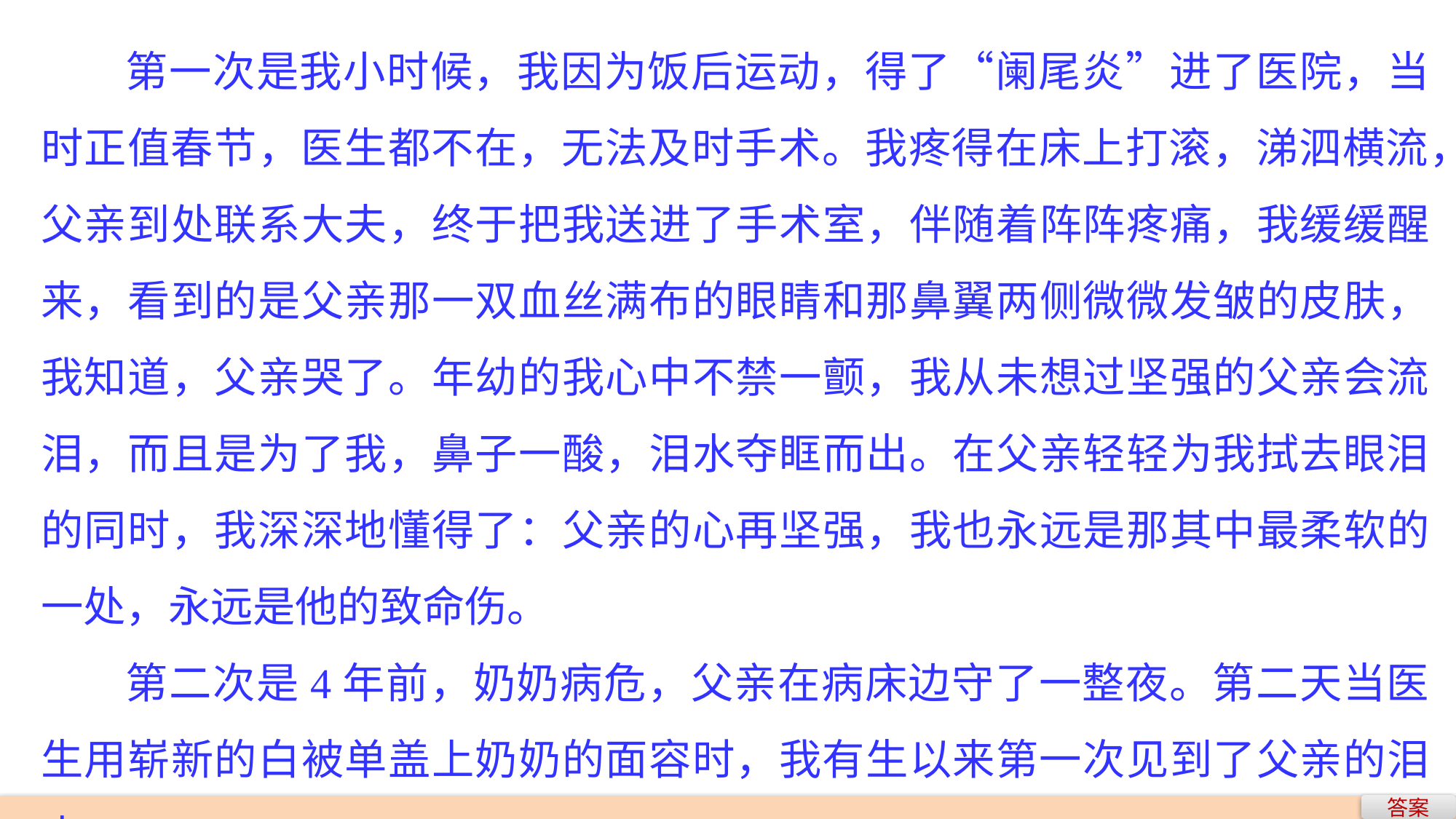

第一次是我小时候，我因为饭后运动，得了“阑尾炎”进了医院，当时正值春节，医生都不在，无法及时手术。我疼得在床上打滚，涕泗横流，父亲到处联系大夫，终于把我送进了手术室，伴随着阵阵疼痛，我缓缓醒来，看到的是父亲那一双血丝满布的眼睛和那鼻翼两侧微微发皱的皮肤，我知道，父亲哭了。年幼的我心中不禁一颤，我从未想过坚强的父亲会流泪，而且是为了我，鼻子一酸，泪水夺眶而出。在父亲轻轻为我拭去眼泪的同时，我深深地懂得了：父亲的心再坚强，我也永远是那其中最柔软的一处，永远是他的致命伤。
第二次是4年前，奶奶病危，父亲在病床边守了一整夜。第二天当医生用崭新的白被单盖上奶奶的面容时，我有生以来第一次见到了父亲的泪水，
答案